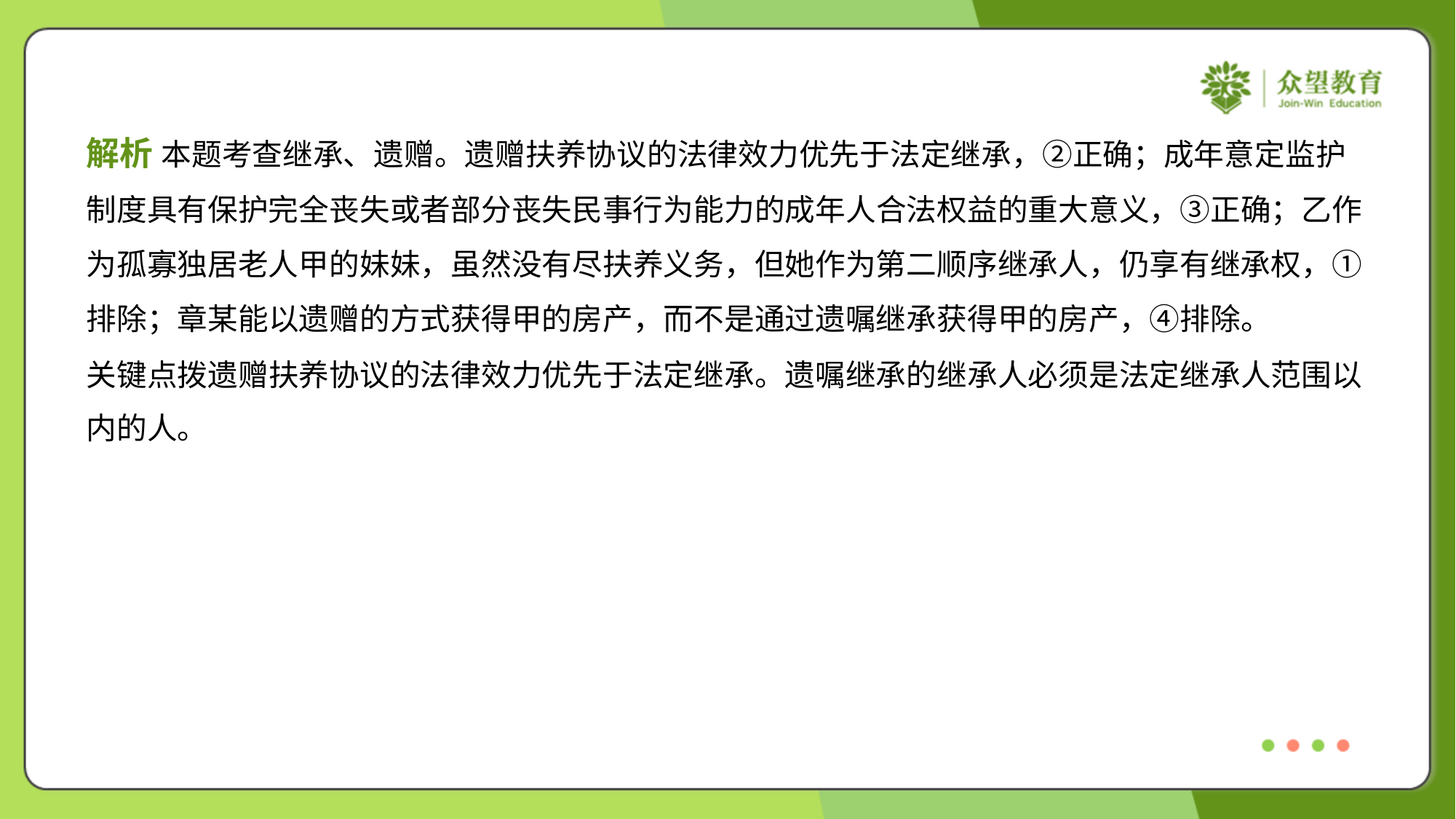

解析 本题考查继承、遗赠。遗赠扶养协议的法律效力优先于法定继承，②正确；成年意定监护
制度具有保护完全丧失或者部分丧失民事行为能力的成年人合法权益的重大意义，③正确；乙作
为孤寡独居老人甲的妹妹，虽然没有尽扶养义务，但她作为第二顺序继承人，仍享有继承权，①
排除；章某能以遗赠的方式获得甲的房产，而不是通过遗嘱继承获得甲的房产，④排除。
关键点拨遗赠扶养协议的法律效力优先于法定继承。遗嘱继承的继承人必须是法定继承人范围以
内的人。